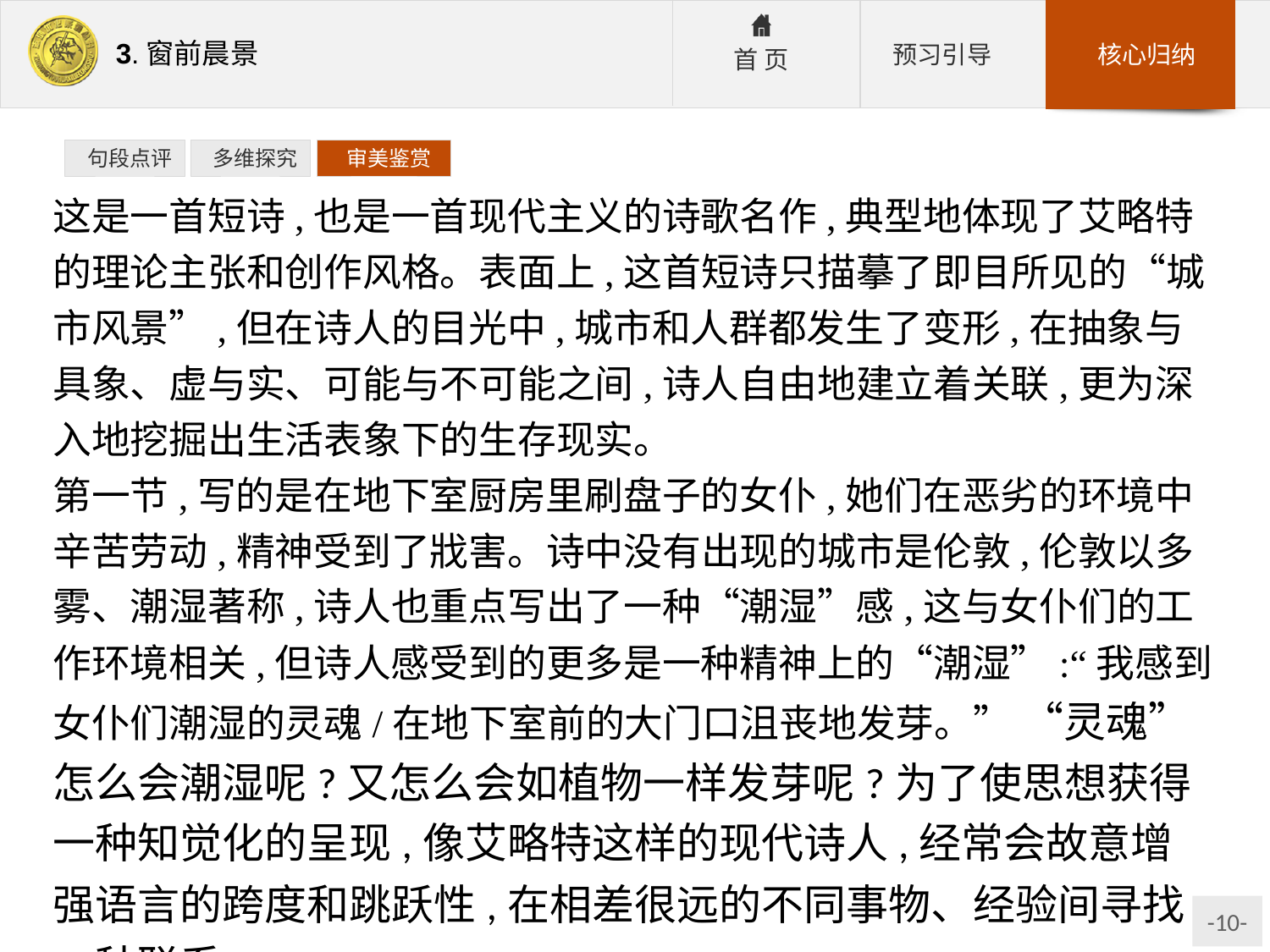

句段点评
 多维探究
 审美鉴赏
这是一首短诗,也是一首现代主义的诗歌名作,典型地体现了艾略特的理论主张和创作风格。表面上,这首短诗只描摹了即目所见的“城市风景”,但在诗人的目光中,城市和人群都发生了变形,在抽象与具象、虚与实、可能与不可能之间,诗人自由地建立着关联,更为深入地挖掘出生活表象下的生存现实。
第一节,写的是在地下室厨房里刷盘子的女仆,她们在恶劣的环境中辛苦劳动,精神受到了戕害。诗中没有出现的城市是伦敦,伦敦以多雾、潮湿著称,诗人也重点写出了一种“潮湿”感,这与女仆们的工作环境相关,但诗人感受到的更多是一种精神上的“潮湿”:“我感到女仆们潮湿的灵魂/在地下室前的大门口沮丧地发芽。” “灵魂”怎么会潮湿呢?又怎么会如植物一样发芽呢?为了使思想获得一种知觉化的呈现,像艾略特这样的现代诗人,经常会故意增强语言的跨度和跳跃性,在相差很远的不同事物、经验间寻找一种联系。